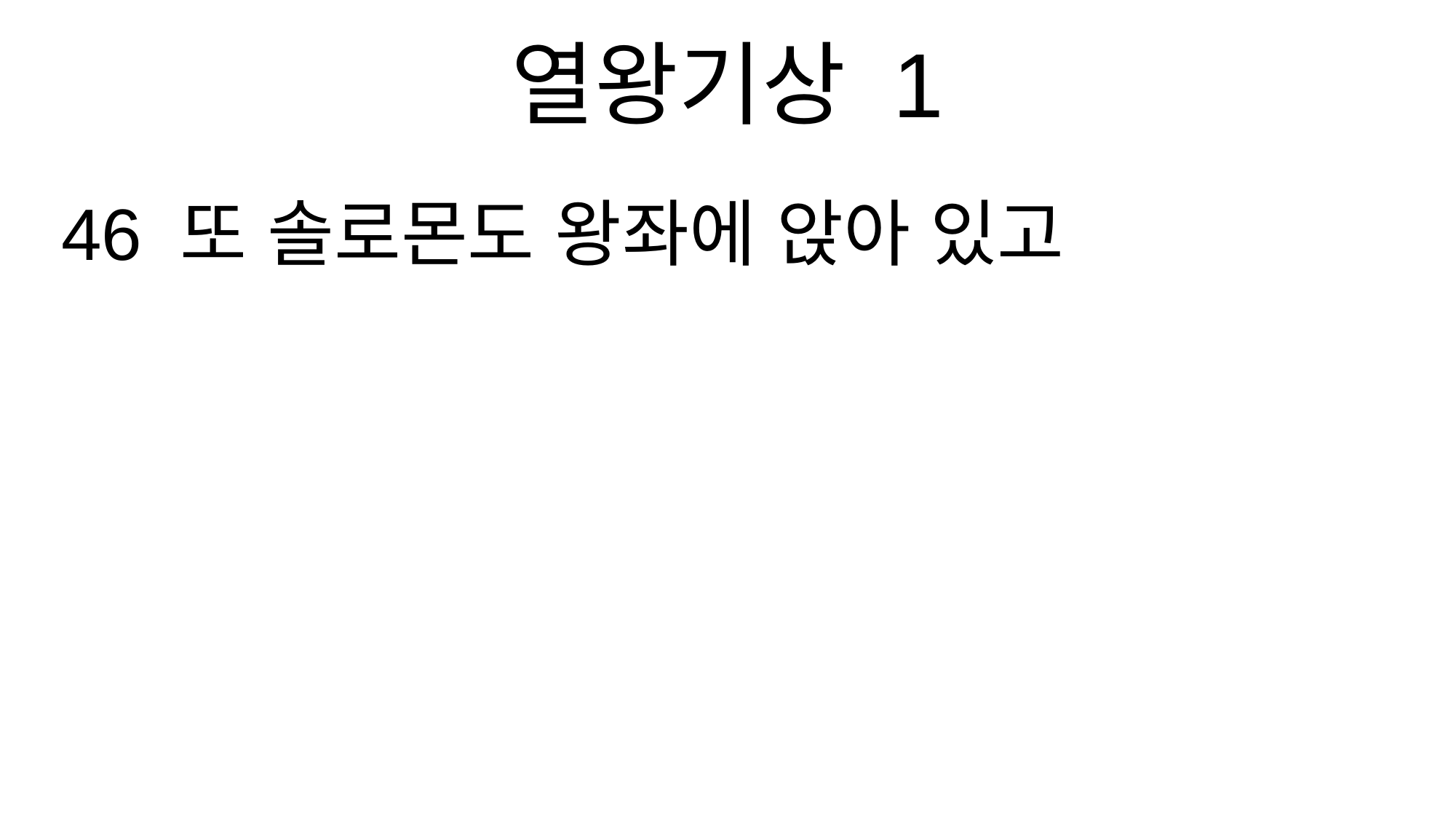

열왕기상 1
46 또 솔로몬도 왕좌에 앉아 있고